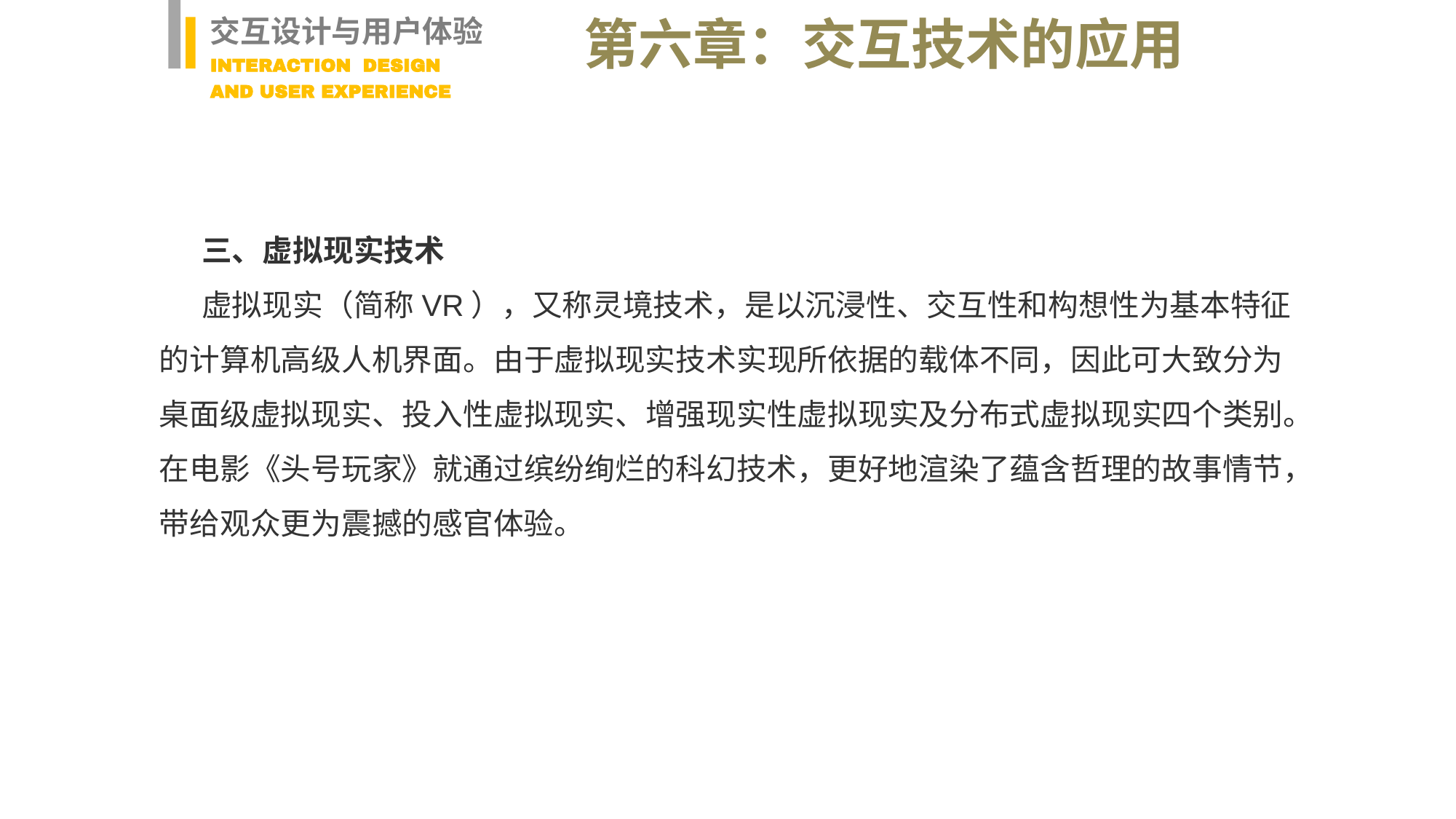

交互设计与用户体验
INTERACTION  DESIGN
AND USER EXPERIENCE
第六章：交互技术的应用

三、虚拟现实技术
虚拟现实（简称VR），又称灵境技术，是以沉浸性、交互性和构想性为基本特征的计算机高级人机界面。由于虚拟现实技术实现所依据的载体不同，因此可大致分为桌面级虚拟现实、投入性虚拟现实、增强现实性虚拟现实及分布式虚拟现实四个类别。在电影《头号玩家》就通过缤纷绚烂的科幻技术，更好地渲染了蕴含哲理的故事情节，带给观众更为震撼的感官体验。